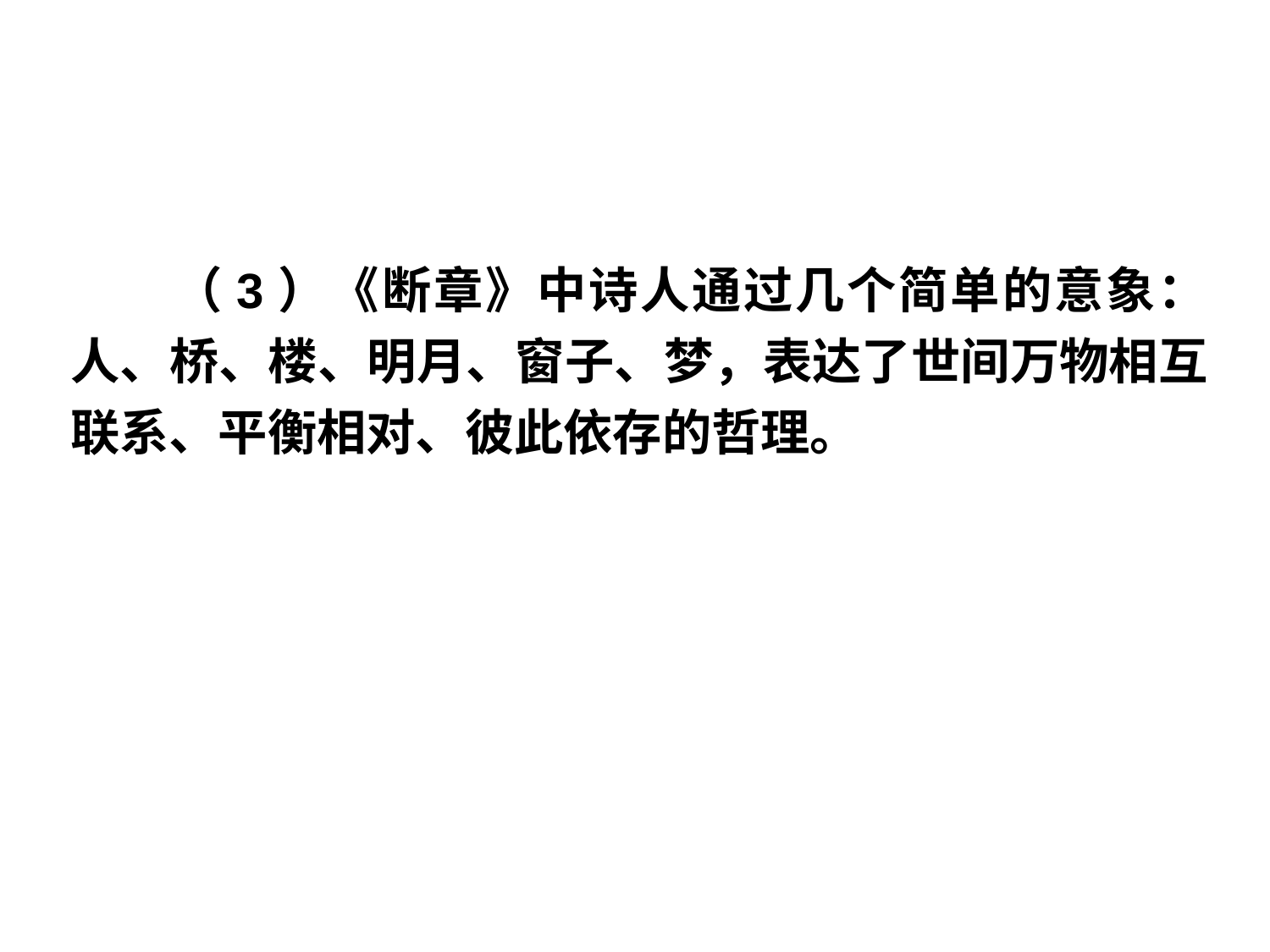

（3）《断章》中诗人通过几个简单的意象：人、桥、楼、明月、窗子、梦，表达了世间万物相互联系、平衡相对、彼此依存的哲理。